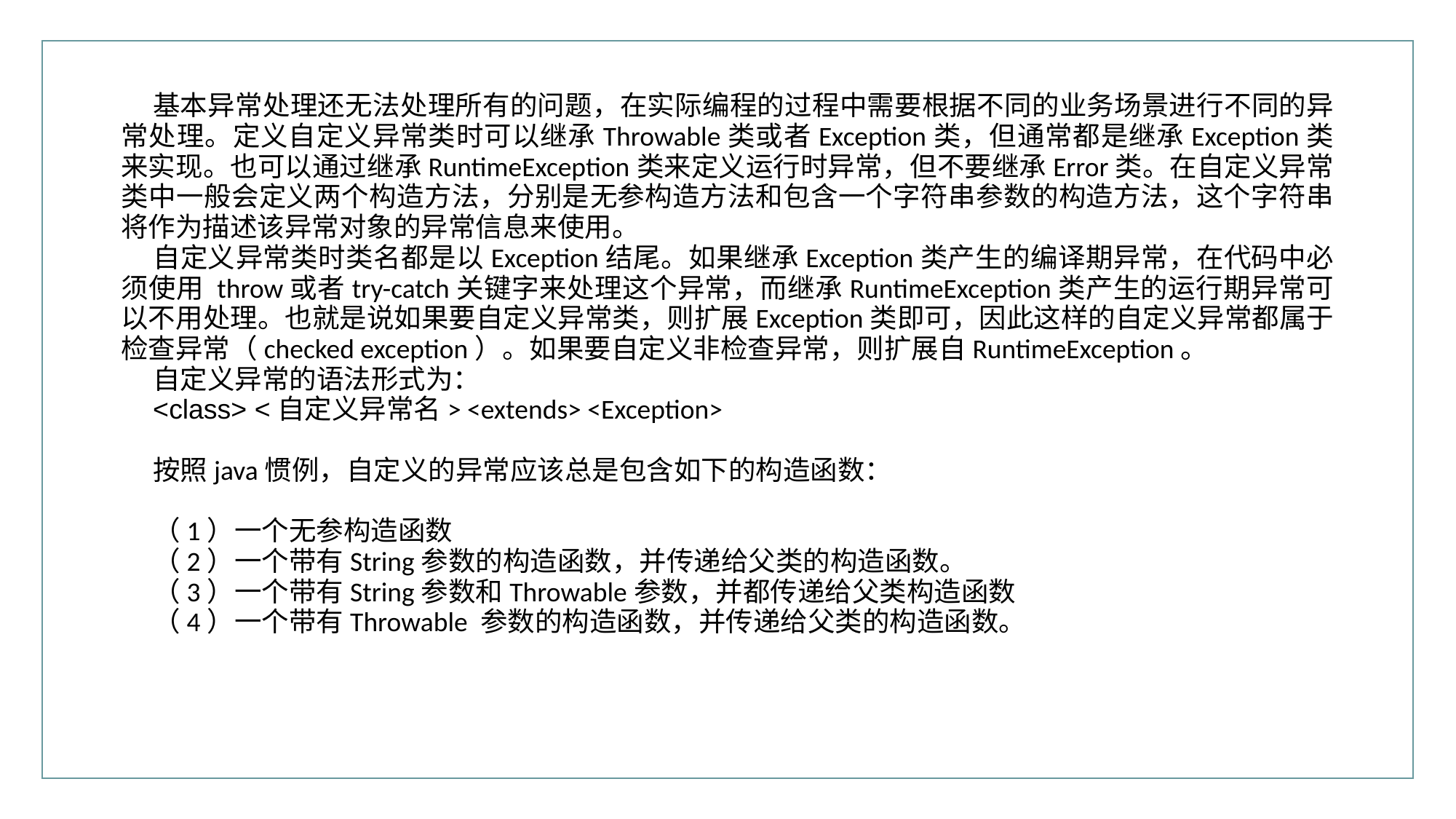

行业PPT模板http://www.XX.com/hangye/

基本异常处理还无法处理所有的问题，在实际编程的过程中需要根据不同的业务场景进行不同的异常处理。定义自定义异常类时可以继承Throwable类或者Exception类，但通常都是继承Exception类来实现。也可以通过继承RuntimeException类来定义运行时异常，但不要继承Error类。在自定义异常类中一般会定义两个构造方法，分别是无参构造方法和包含一个字符串参数的构造方法，这个字符串将作为描述该异常对象的异常信息来使用。
自定义异常类时类名都是以Exception结尾。如果继承Exception类产生的编译期异常，在代码中必须使用 throw或者try-catch关键字来处理这个异常，而继承RuntimeException类产生的运行期异常可以不用处理。也就是说如果要自定义异常类，则扩展Exception类即可，因此这样的自定义异常都属于检查异常（checked exception）。如果要自定义非检查异常，则扩展自RuntimeException。
自定义异常的语法形式为：
<class> <自定义异常名> <extends> <Exception>

按照java惯例，自定义的异常应该总是包含如下的构造函数：

（1）一个无参构造函数
（2）一个带有String参数的构造函数，并传递给父类的构造函数。
（3）一个带有String参数和Throwable参数，并都传递给父类构造函数
（4）一个带有Throwable 参数的构造函数，并传递给父类的构造函数。